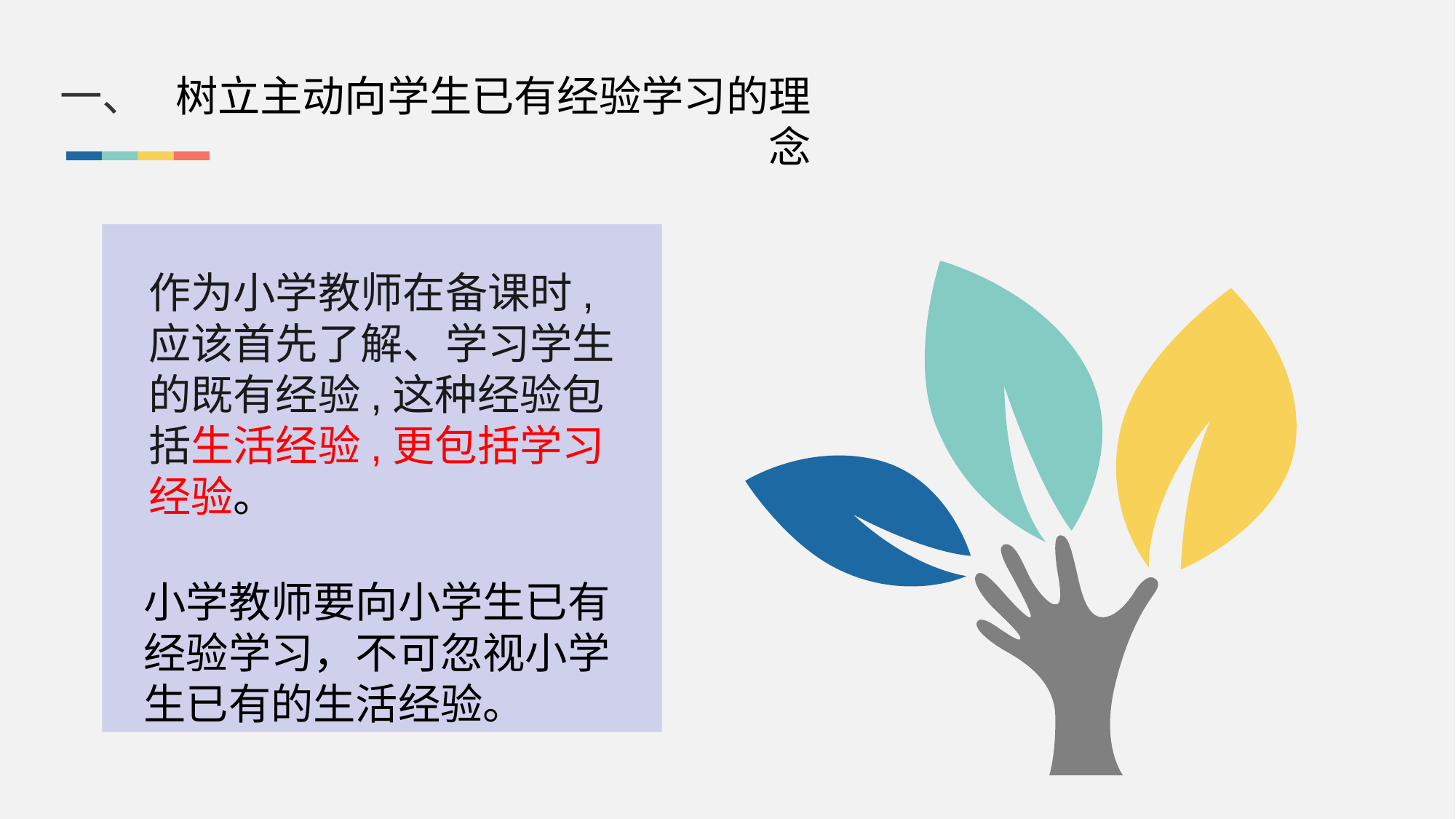

一、
 树立主动向学生已有经验学习的理念

作为小学教师在备课时,应该首先了解、学习学生的既有经验,这种经验包括生活经验,更包括学习经验。

小学教师要向小学生已有经验学习，不可忽视小学生已有的生活经验。